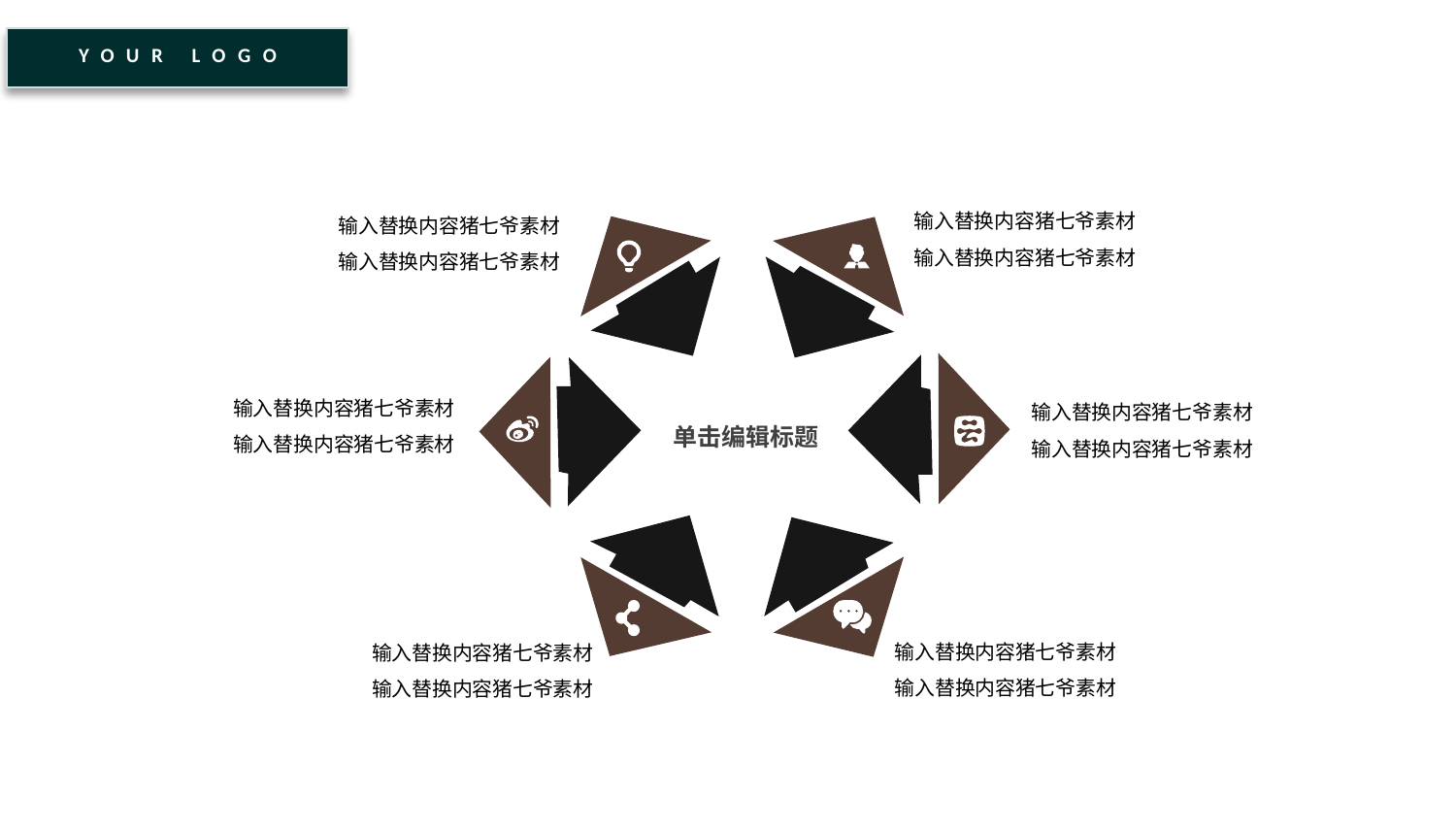

YOUR LOGO
输入替换内容猪七爷素材
输入替换内容猪七爷素材
输入替换内容猪七爷素材
输入替换内容猪七爷素材

输入替换内容猪七爷素材
输入替换内容猪七爷素材
输入替换内容猪七爷素材
输入替换内容猪七爷素材
单击编辑标题
输入替换内容猪七爷素材
输入替换内容猪七爷素材
输入替换内容猪七爷素材
输入替换内容猪七爷素材